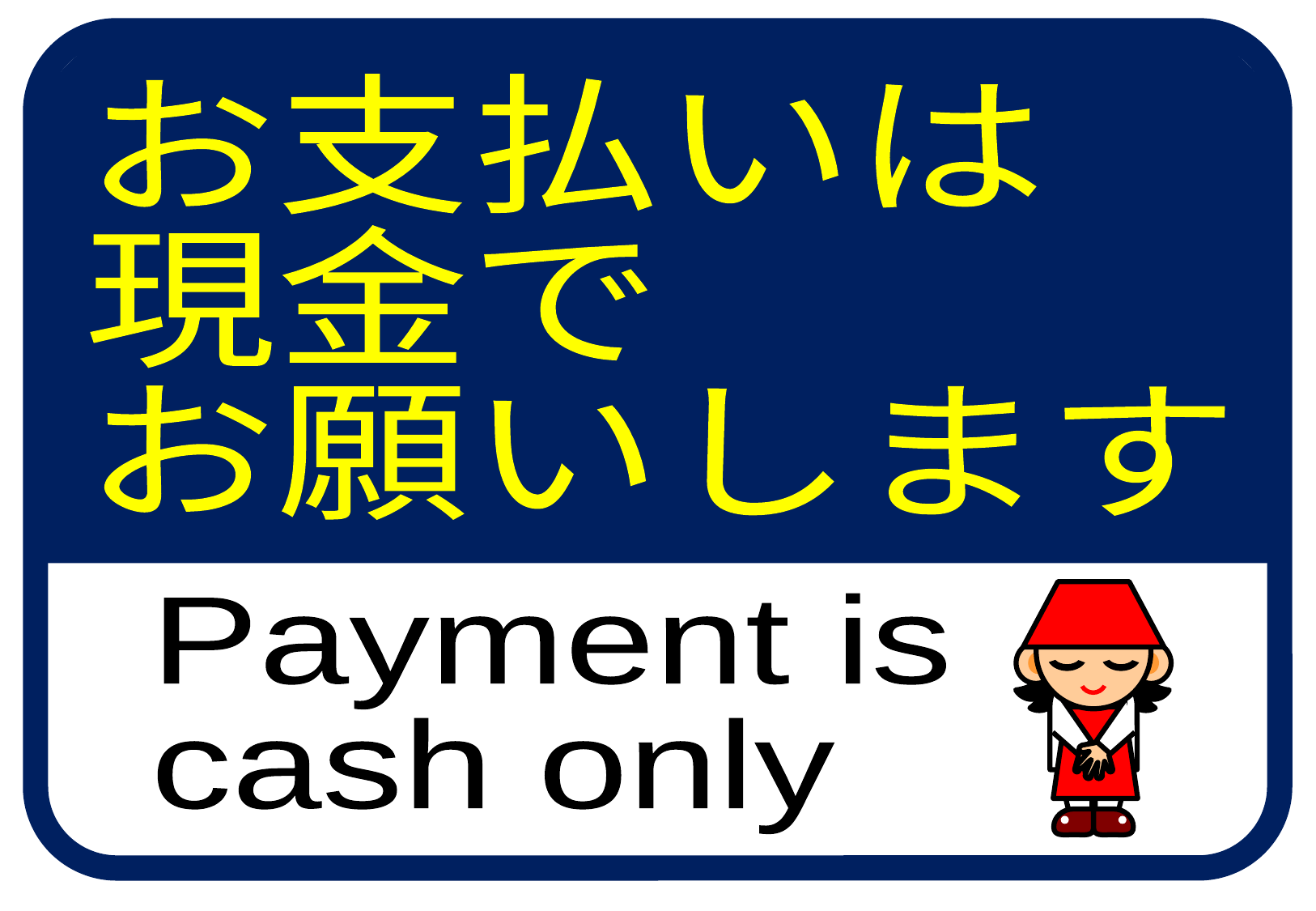

お支払いは
現金で
お願いします

Payment is
cash only